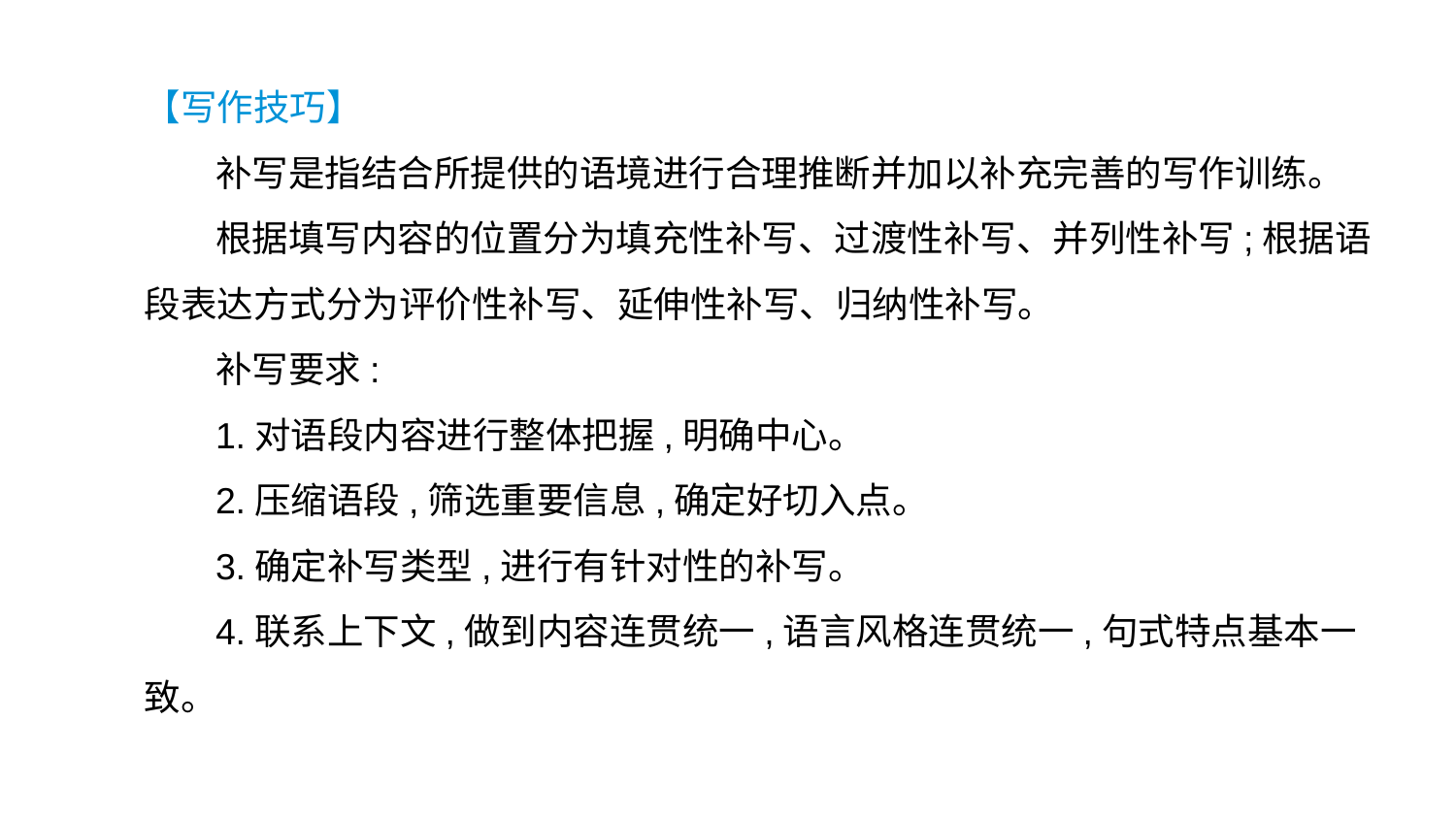

【写作技巧】
补写是指结合所提供的语境进行合理推断并加以补充完善的写作训练。
根据填写内容的位置分为填充性补写、过渡性补写、并列性补写;根据语段表达方式分为评价性补写、延伸性补写、归纳性补写。
补写要求:
1.对语段内容进行整体把握,明确中心。
2.压缩语段,筛选重要信息,确定好切入点。
3.确定补写类型,进行有针对性的补写。
4.联系上下文,做到内容连贯统一,语言风格连贯统一,句式特点基本一致。